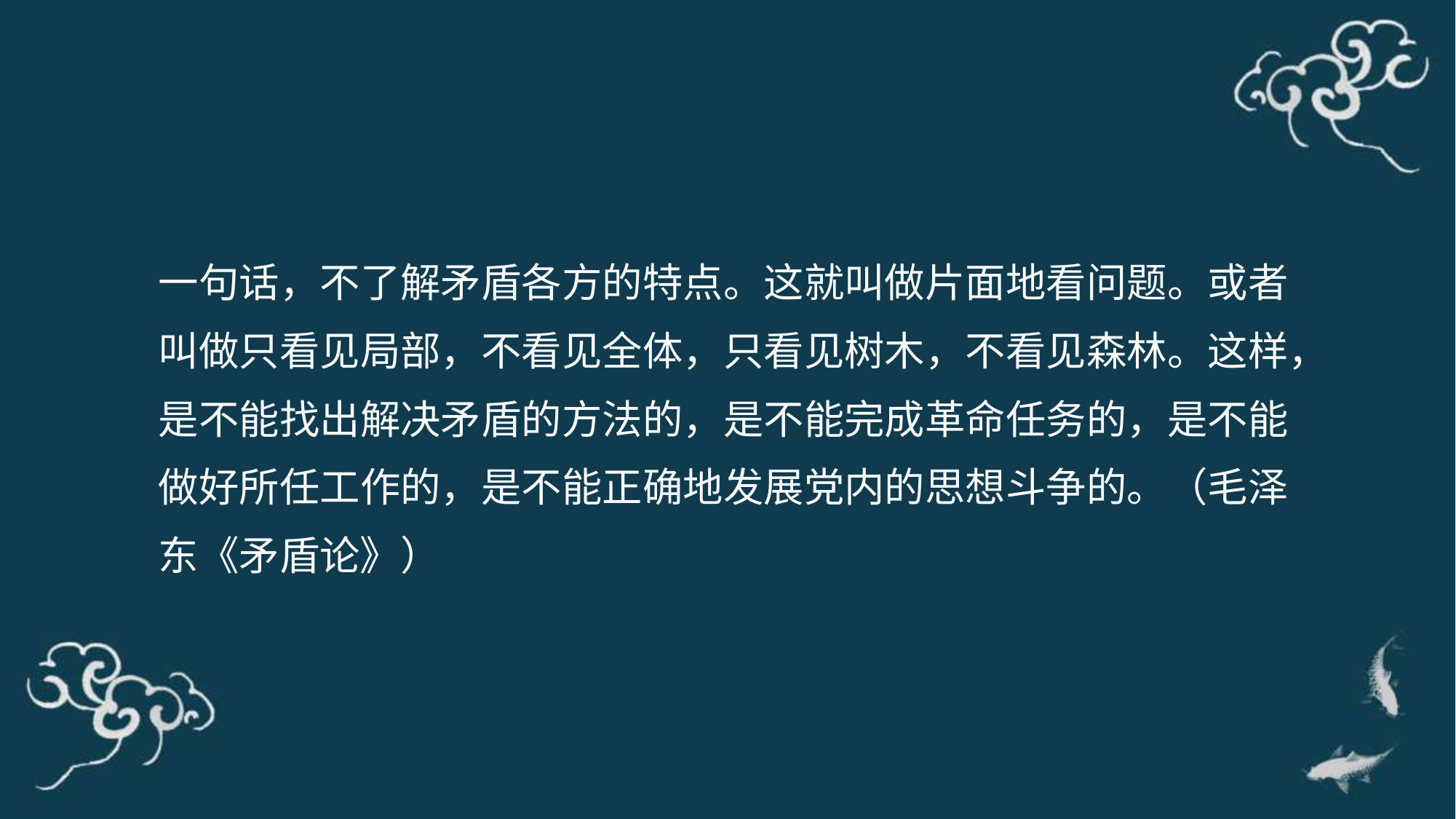

一句话，不了解矛盾各方的特点。这就叫做片面地看问题。或者叫做只看见局部，不看见全体，只看见树木，不看见森林。这样，是不能找出解决矛盾的方法的，是不能完成革命任务的，是不能做好所任工作的，是不能正确地发展党内的思想斗争的。（毛泽东《矛盾论》）